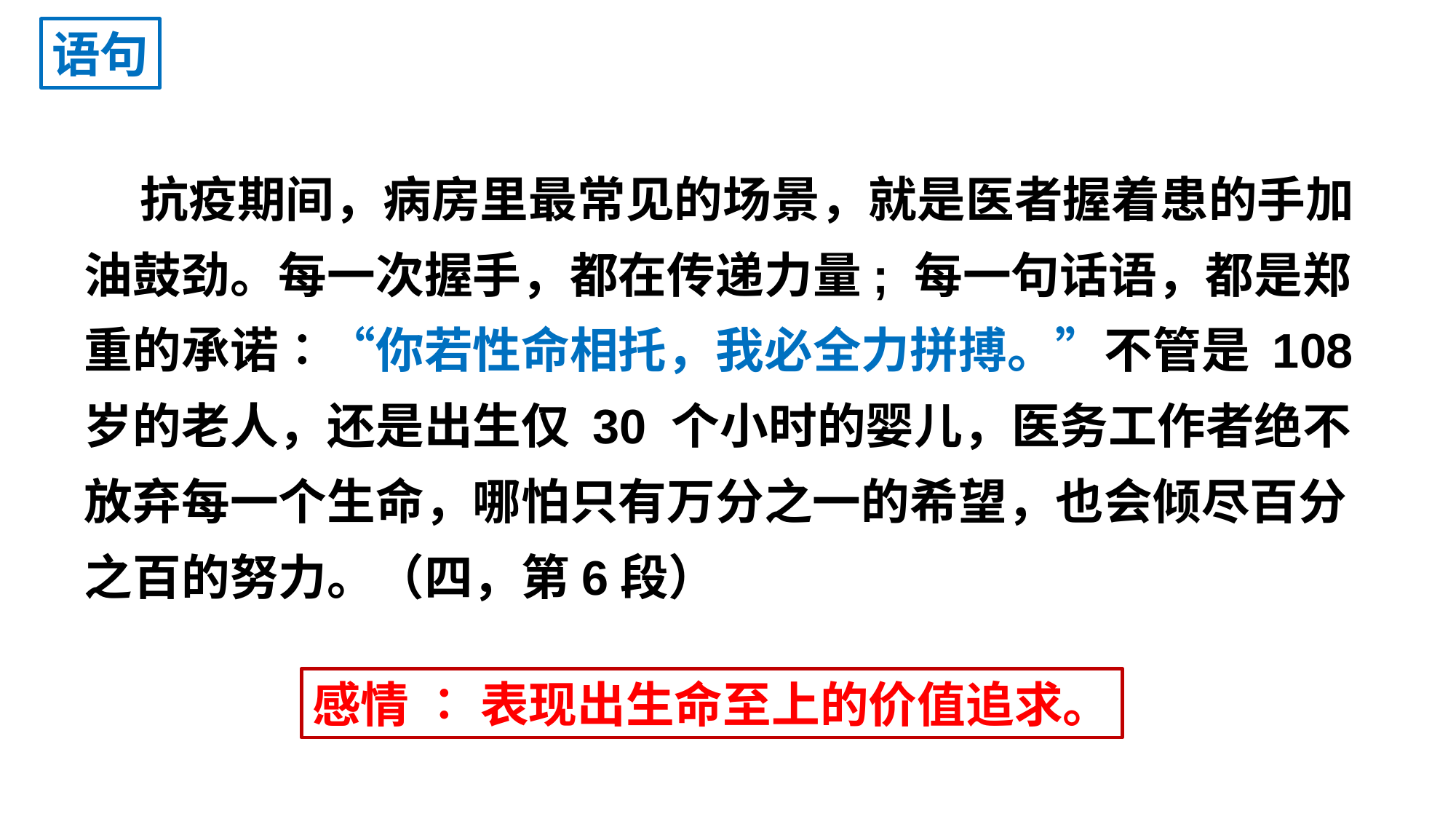

语句
    抗疫期间，病房里最常见的场景，就是医者握着患的手加油鼓劲。每一次握手，都在传递力量; 每一句话语，都是郑重的承诺∶“你若性命相托，我必全力拼搏。”不管是 108 岁的老人，还是出生仅 30 个小时的婴儿，医务工作者绝不放弃每一个生命，哪怕只有万分之一的希望，也会倾尽百分之百的努力。（四，第6段）

感情 ∶ 表现出生命至上的价值追求。